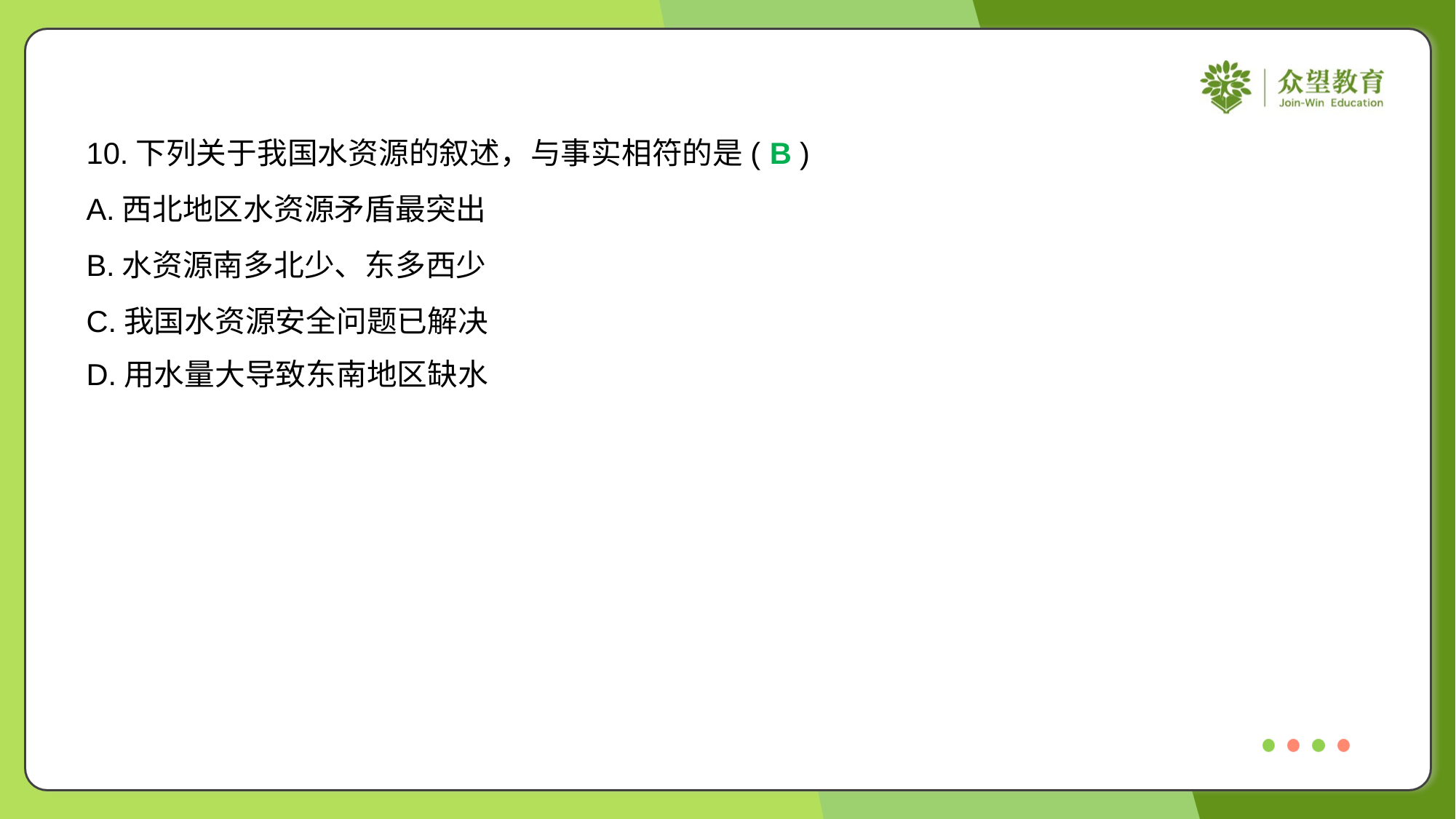

10.下列关于我国水资源的叙述，与事实相符的是(     )
B
A.西北地区水资源矛盾最突出
B.水资源南多北少、东多西少
C.我国水资源安全问题已解决
D.用水量大导致东南地区缺水